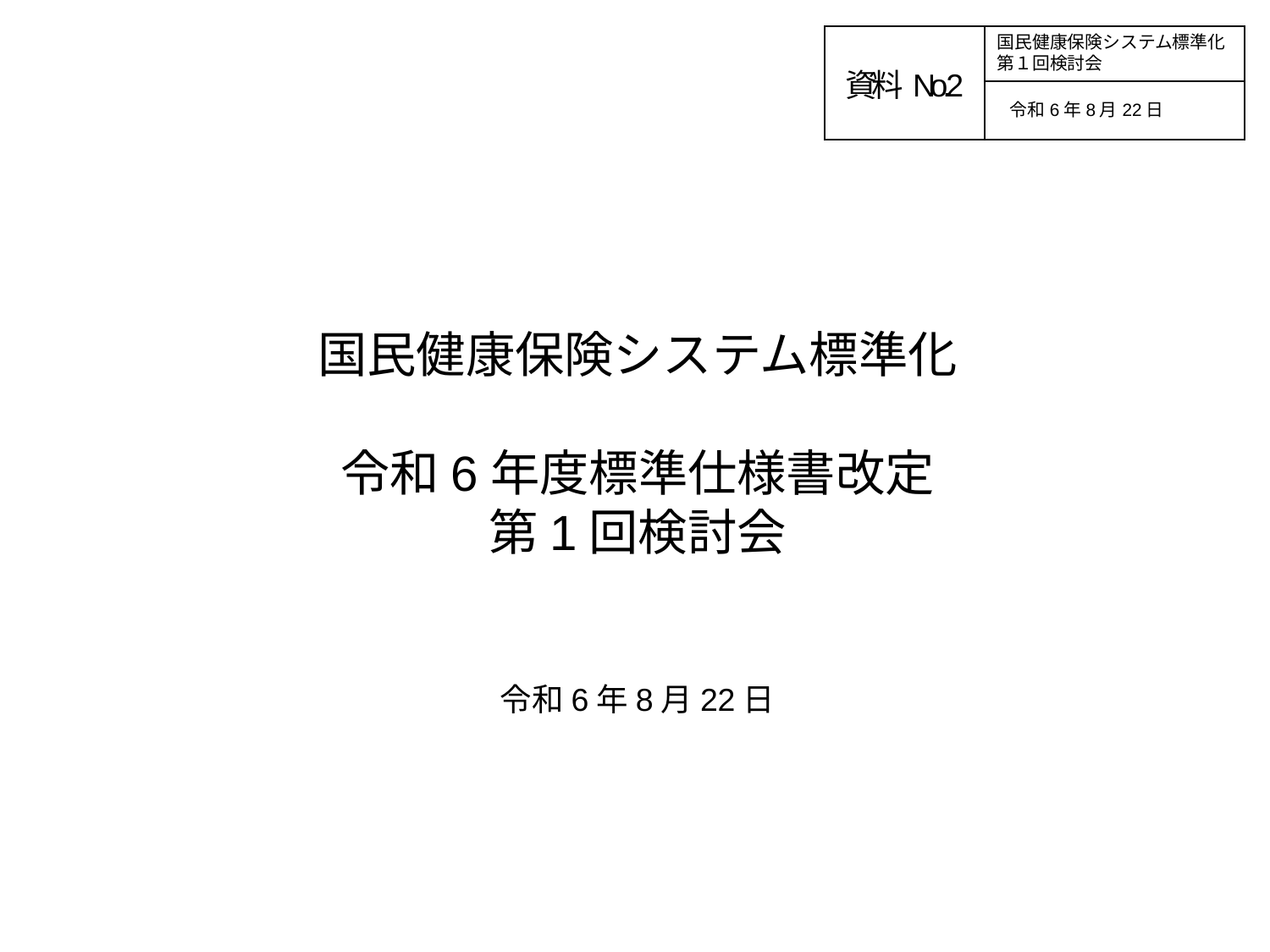

| 資料No.2 | 国民健康保険システム標準化 第１回検討会 |
| --- | --- |
|  | 令和6年8月22日 |
国民健康保険システム標準化

令和6年度標準仕様書改定
第1回検討会
令和6年8月22日